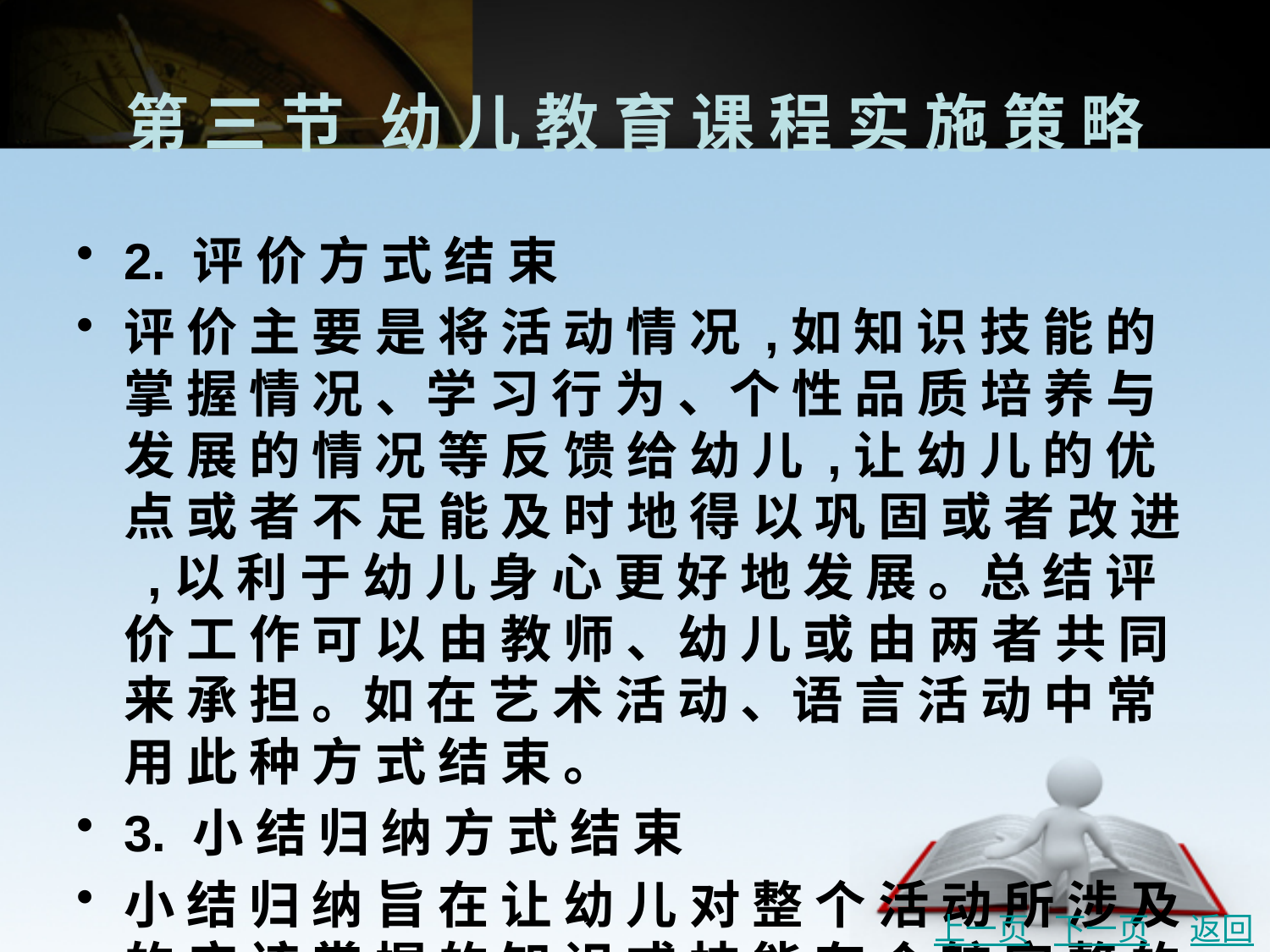

# 第 三 节	幼 儿 教 育 课 程 实 施 策 略
2. 评 价 方 式 结 束
评 价 主 要 是 将 活 动 情 况 ,如 知 识 技 能 的 掌 握 情 况 、学 习 行 为 、个 性 品 质 培 养 与 发 展 的 情 况 等 反 馈 给 幼 儿 ,让 幼 儿 的 优 点 或 者 不 足 能 及 时 地 得 以 巩 固 或 者 改 进 ,以 利 于 幼 儿 身 心 更 好 地 发 展 。总 结 评 价 工 作 可 以 由 教 师 、幼 儿 或 由 两 者 共 同 来 承 担 。如 在 艺 术 活 动 、语 言 活 动 中 常 用 此 种 方 式 结 束 。
3. 小 结 归 纳 方 式 结 束
小 结 归 纳 旨 在 让 幼 儿 对 整 个 活 动 所 涉 及 的 应 该 掌 握 的 知 识 或 技 能 有 个 较 完 整 的 认 识 。 教 师 用 简 洁 的 语 言 将 活 动 的 内 容 和 主 题 进 行 总 结 归 纳 ,内 容 简 明 扼 要 、突 出 重 点 。
上一页
下一页
返回